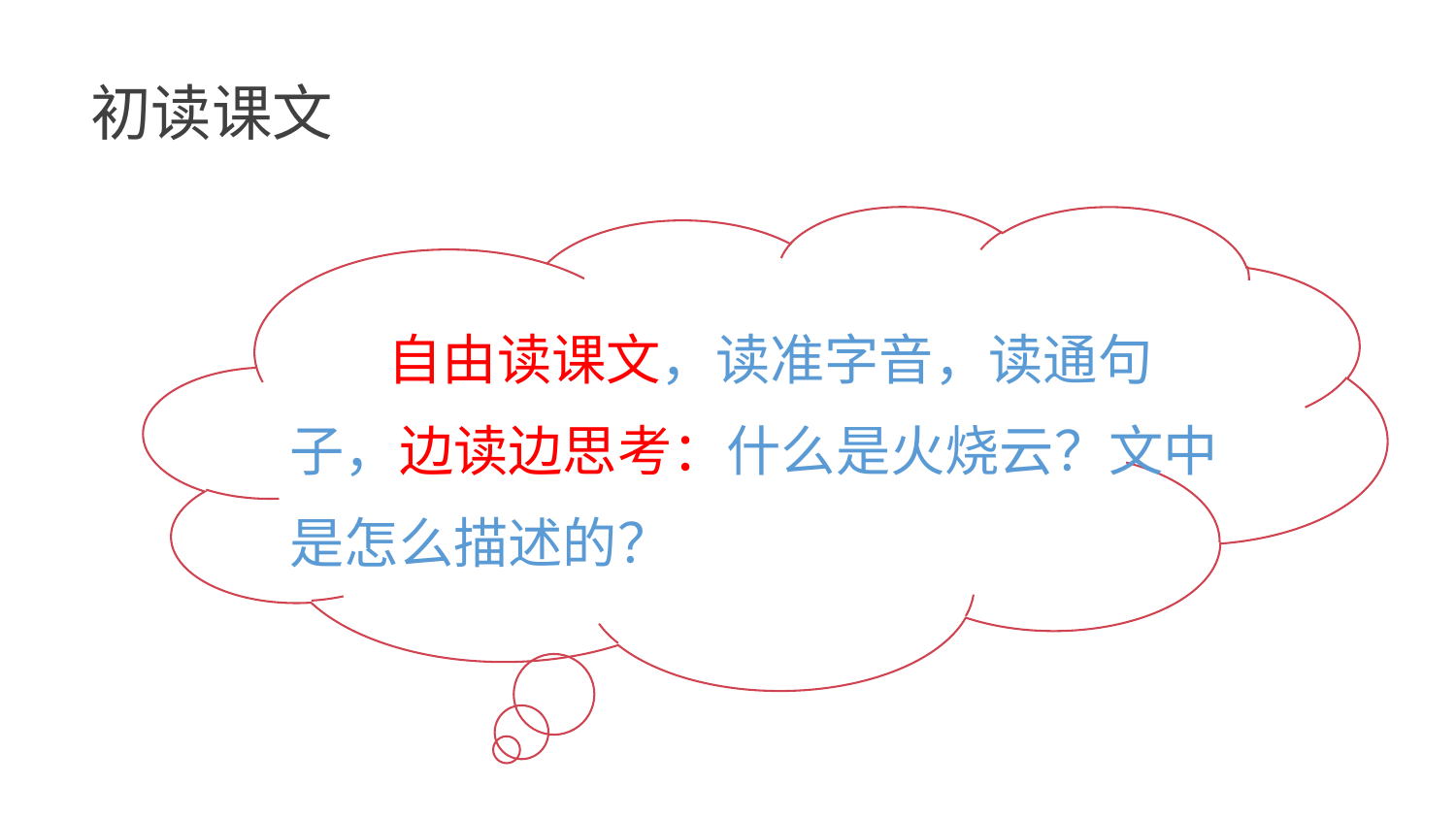

初读课文

       自由读课文，读准字音，读通句子，边读边思考：什么是火烧云？文中是怎么描述的？